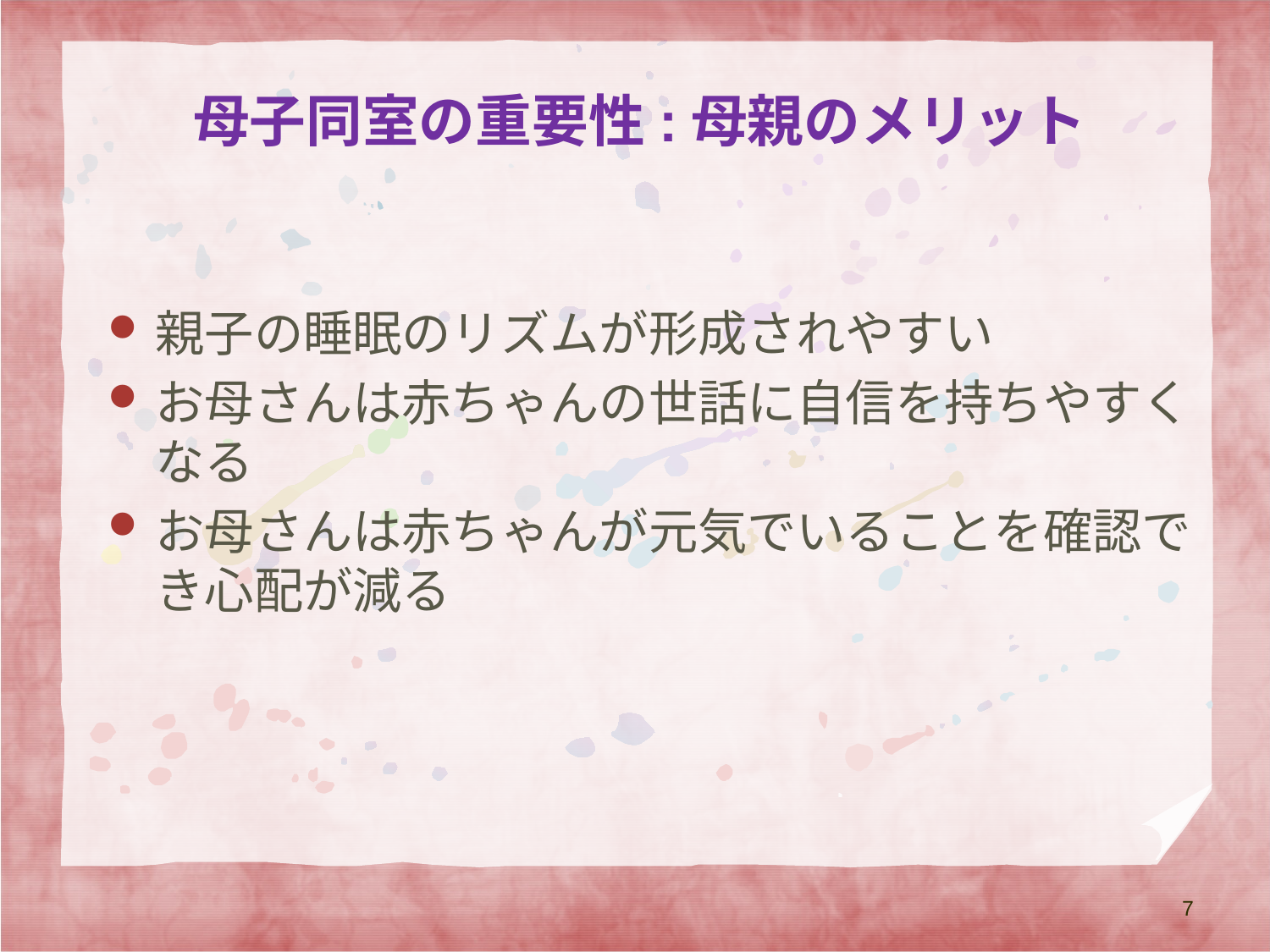

# 母子同室の重要性:母親のメリット
親子の睡眠のリズムが形成されやすい
お母さんは赤ちゃんの世話に自信を持ちやすくなる
お母さんは赤ちゃんが元気でいることを確認でき心配が減る
7